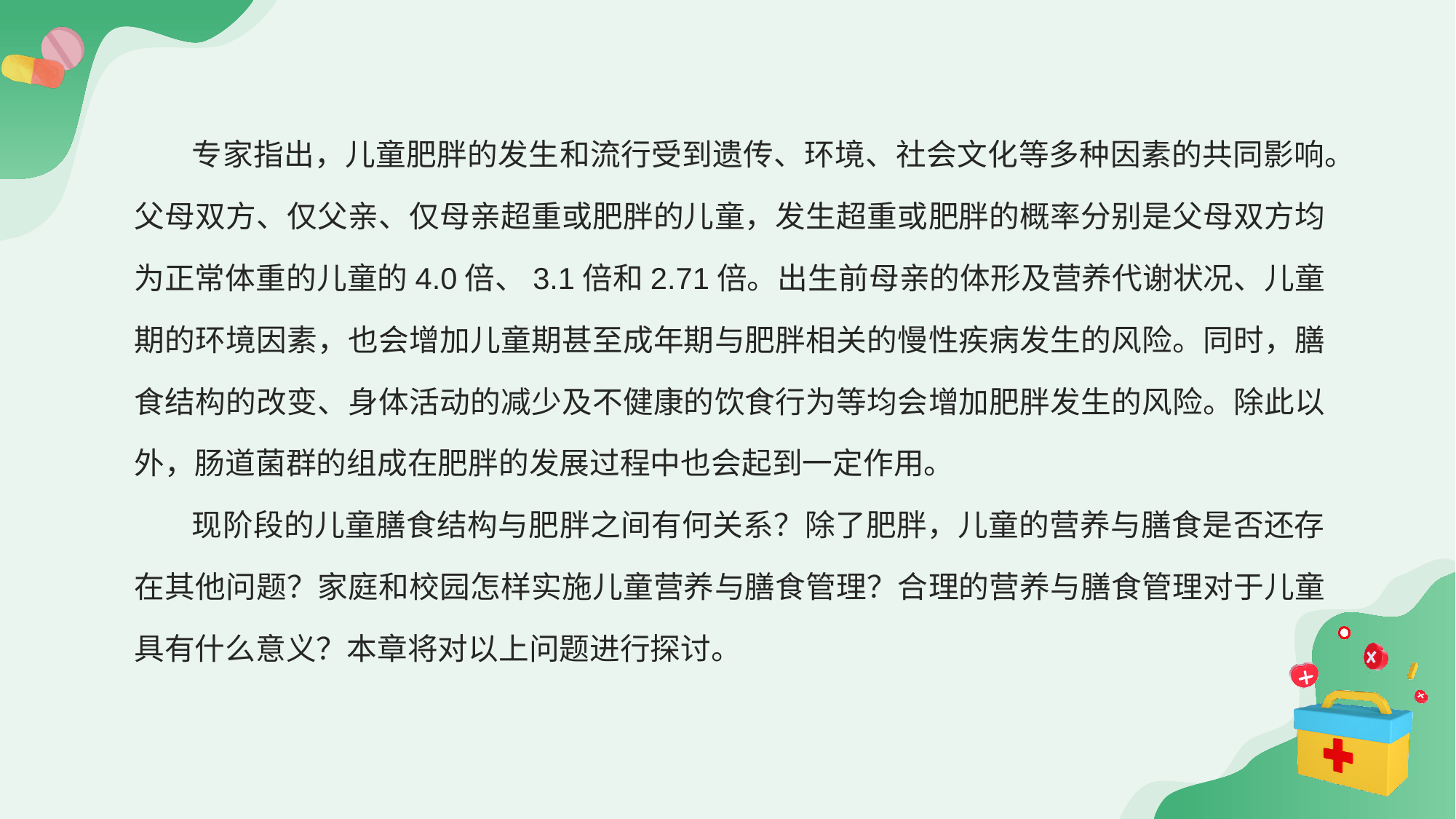

专家指出，儿童肥胖的发生和流行受到遗传、环境、社会文化等多种因素的共同影响。父母双方、仅父亲、仅母亲超重或肥胖的儿童，发生超重或肥胖的概率分别是父母双方均为正常体重的儿童的4.0倍、3.1倍和2.71倍。出生前母亲的体形及营养代谢状况、儿童期的环境因素，也会增加儿童期甚至成年期与肥胖相关的慢性疾病发生的风险。同时，膳食结构的改变、身体活动的减少及不健康的饮食行为等均会增加肥胖发生的风险。除此以外，肠道菌群的组成在肥胖的发展过程中也会起到一定作用。
现阶段的儿童膳食结构与肥胖之间有何关系？除了肥胖，儿童的营养与膳食是否还存在其他问题？家庭和校园怎样实施儿童营养与膳食管理？合理的营养与膳食管理对于儿童具有什么意义？本章将对以上问题进行探讨。